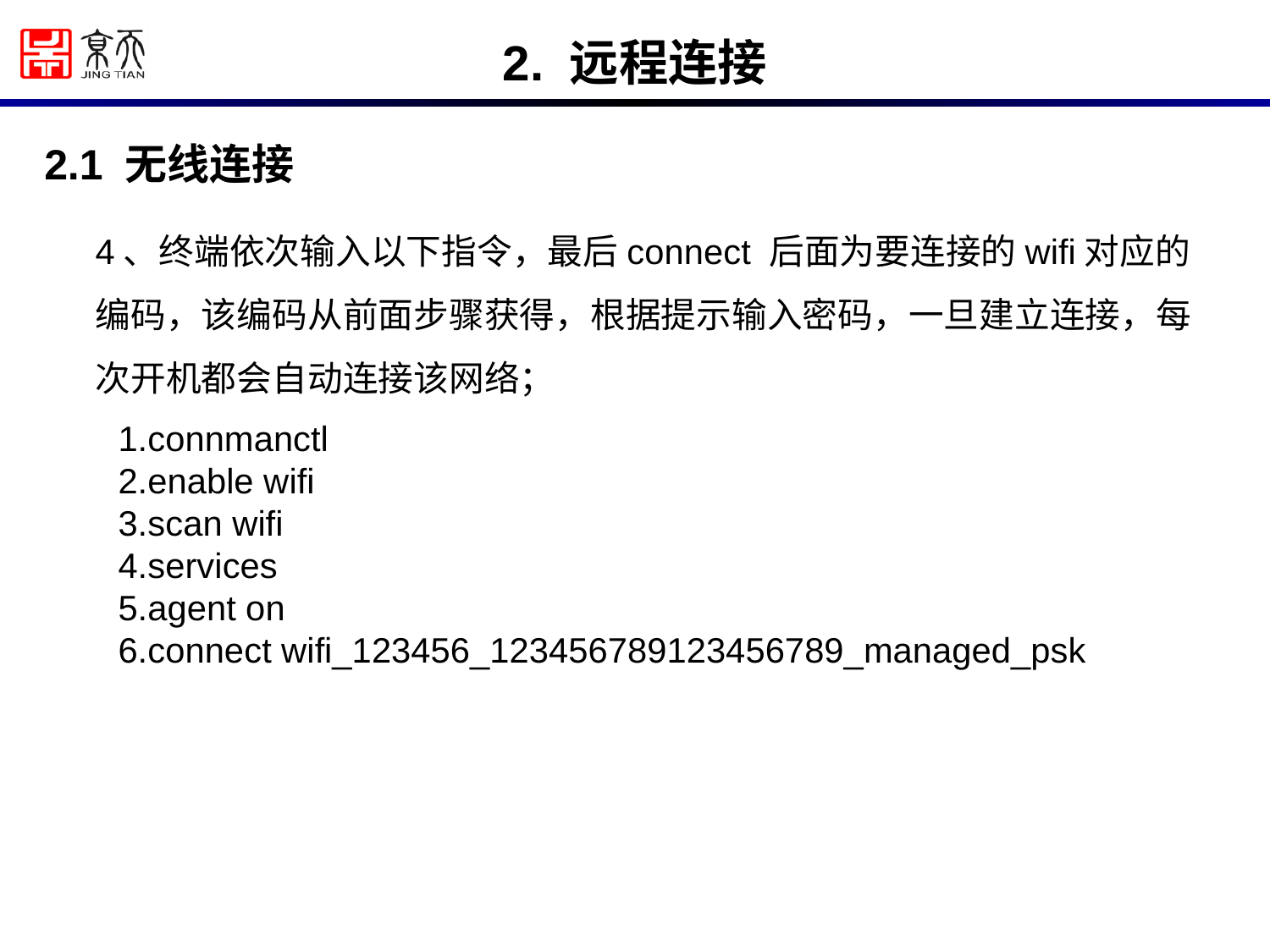

2. 远程连接
2.1 无线连接
4、终端依次输入以下指令，最后connect 后面为要连接的wifi对应的编码，该编码从前面步骤获得，根据提示输入密码，一旦建立连接，每次开机都会自动连接该网络；
connmanctl
enable wifi
scan wifi
services
agent on
connect wifi_123456_123456789123456789_managed_psk